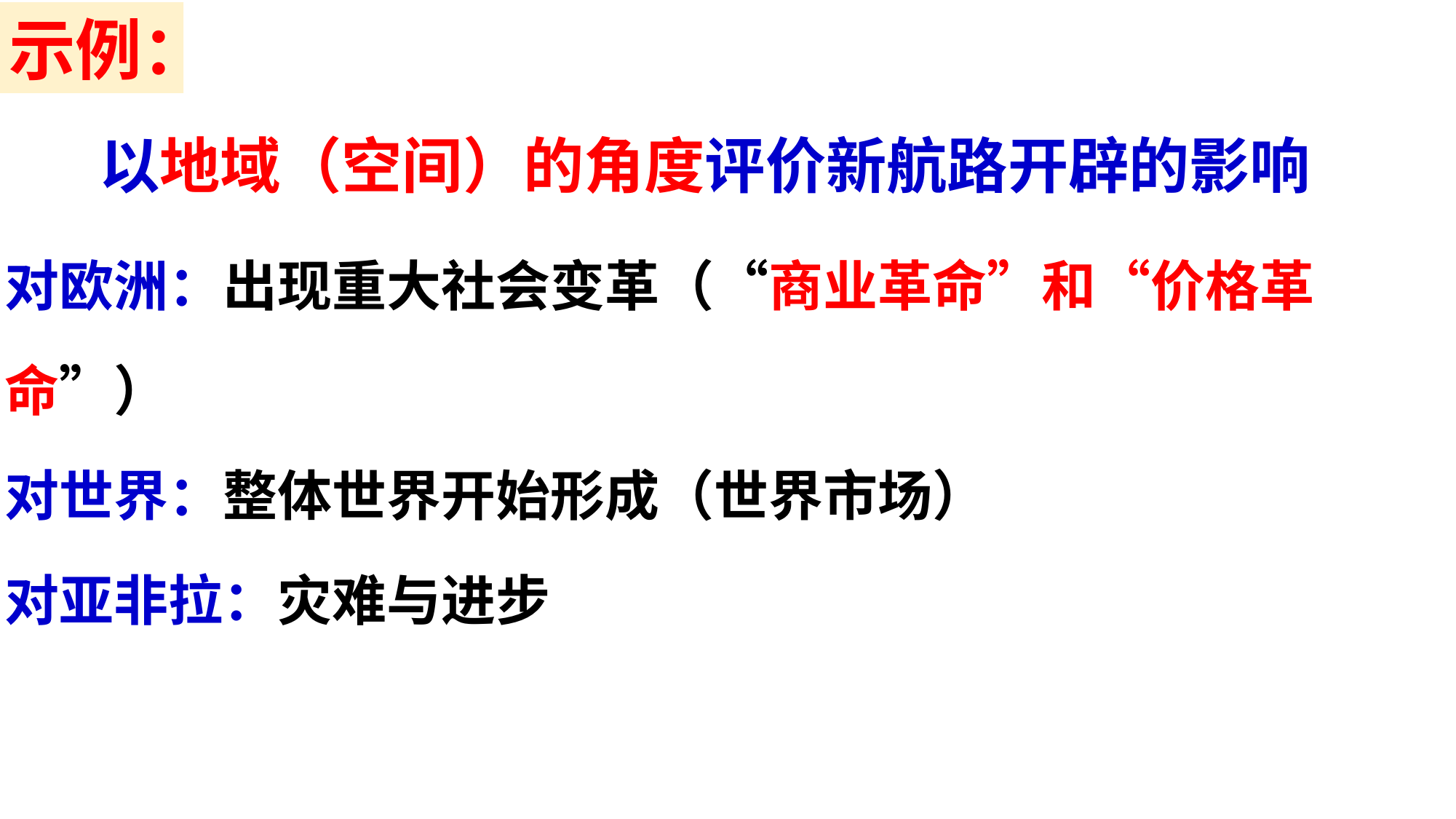

示例：
 以地域（空间）的角度评价新航路开辟的影响
对欧洲：出现重大社会变革（“商业革命”和“价格革命”）
对世界：整体世界开始形成（世界市场）
对亚非拉：灾难与进步